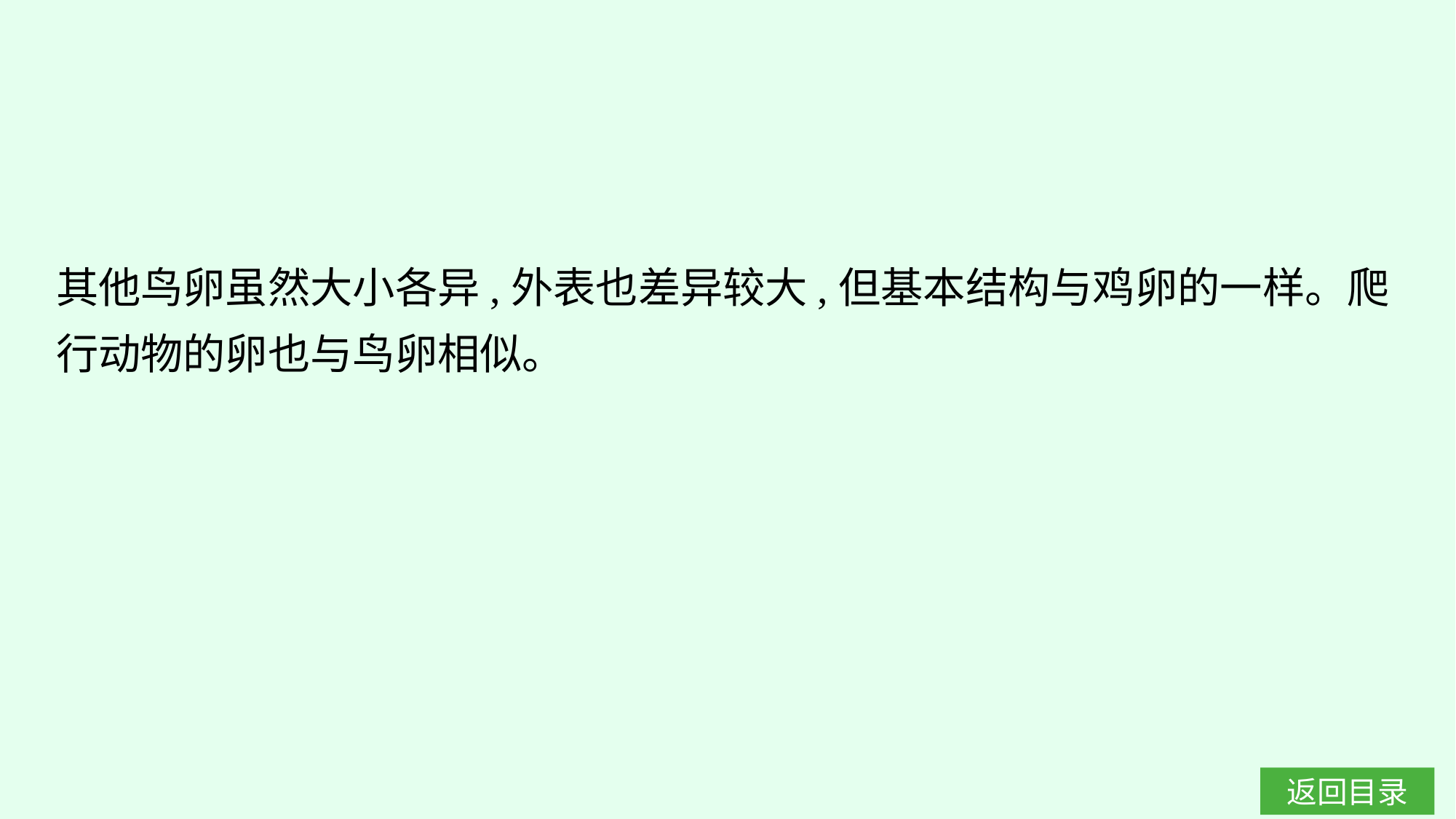

其他鸟卵虽然大小各异,外表也差异较大,但基本结构与鸡卵的一样。爬行动物的卵也与鸟卵相似。